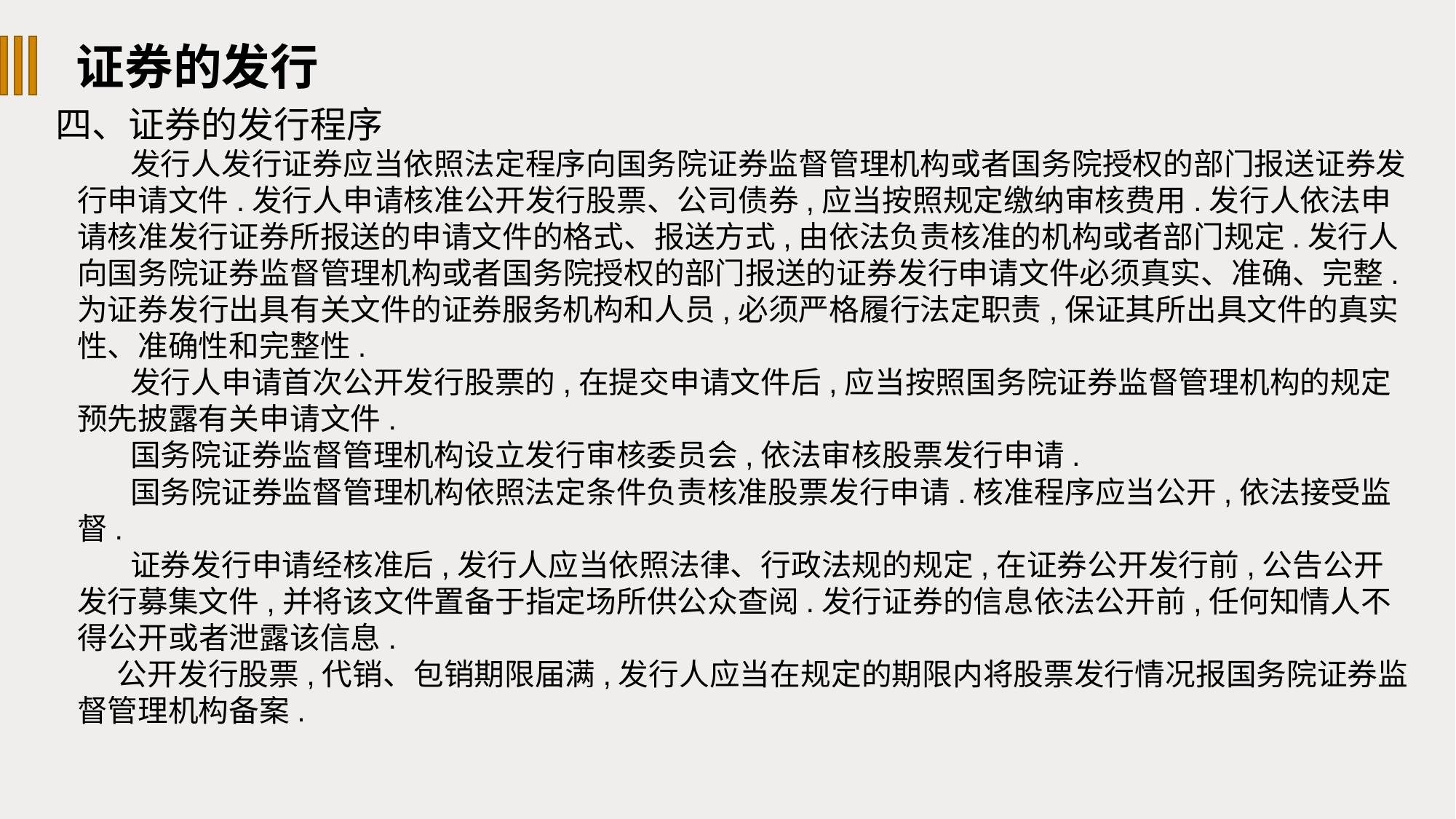

证券的发行

四、证券的发行程序
发行人发行证券应当依照法定程序向国务院证券监督管理机构或者国务院授权的部门报送证券发行申请文件.发行人申请核准公开发行股票、公司债券,应当按照规定缴纳审核费用.发行人依法申请核准发行证券所报送的申请文件的格式、报送方式,由依法负责核准的机构或者部门规定.发行人向国务院证券监督管理机构或者国务院授权的部门报送的证券发行申请文件必须真实、准确、完整.为证券发行出具有关文件的证券服务机构和人员,必须严格履行法定职责,保证其所出具文件的真实性、准确性和完整性.
发行人申请首次公开发行股票的,在提交申请文件后,应当按照国务院证券监督管理机构的规定预先披露有关申请文件.
国务院证券监督管理机构设立发行审核委员会,依法审核股票发行申请.
国务院证券监督管理机构依照法定条件负责核准股票发行申请.核准程序应当公开,依法接受监督.
证券发行申请经核准后,发行人应当依照法律、行政法规的规定,在证券公开发行前,公告公开发行募集文件,并将该文件置备于指定场所供公众查阅.发行证券的信息依法公开前,任何知情人不得公开或者泄露该信息.
        公开发行股票,代销、包销期限届满,发行人应当在规定的期限内将股票发行情况报国务院证券监督管理机构备案.